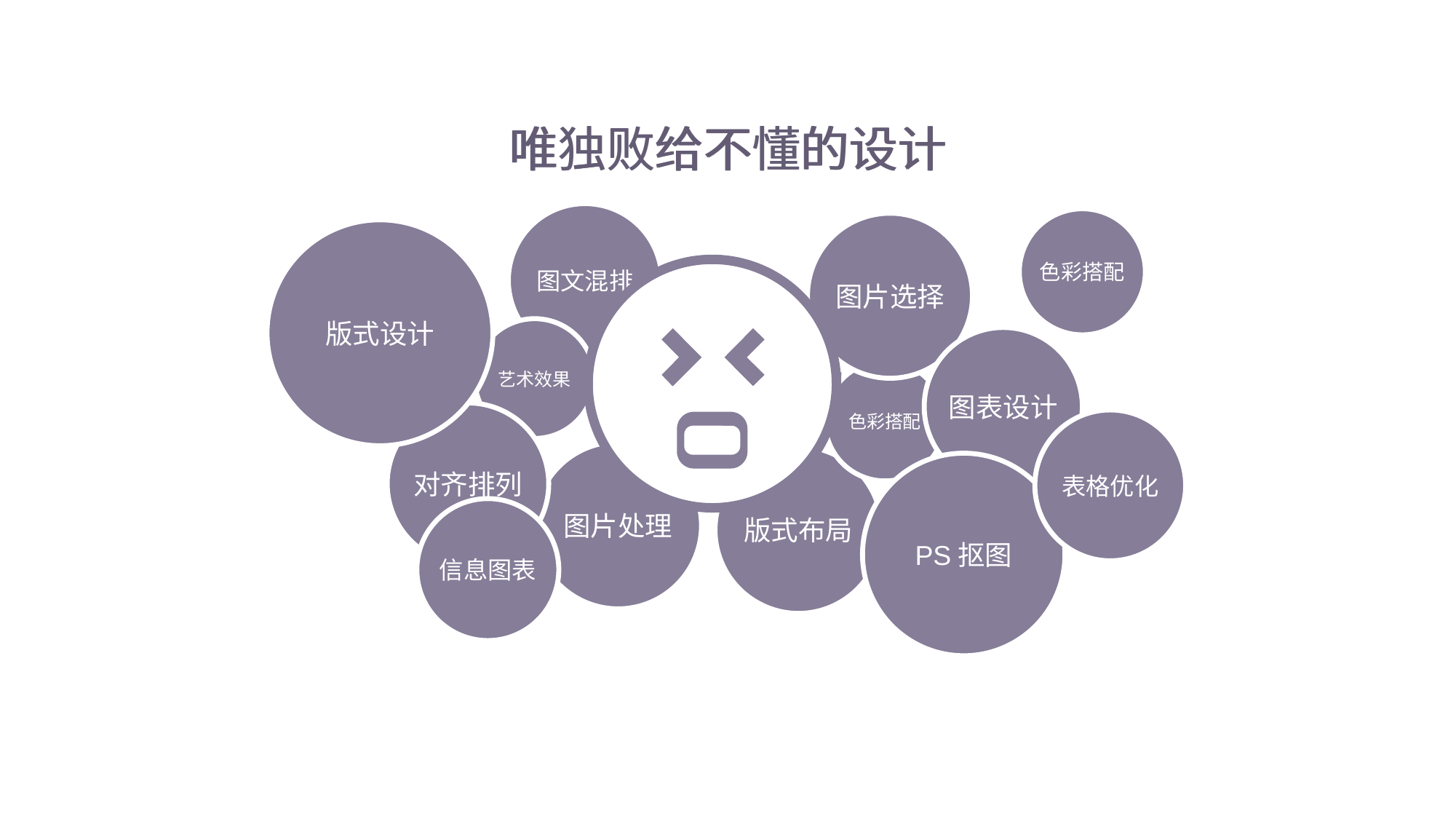

delay
唯独败给不懂的设计
唯独败给不懂的设计
图文混排
色彩搭配
图片选择
版式设计

艺术效果
图表设计

色彩搭配
对齐排列
表格优化

图片处理
版式布局
PS抠图
信息图表
却懊恼自己不懂设计